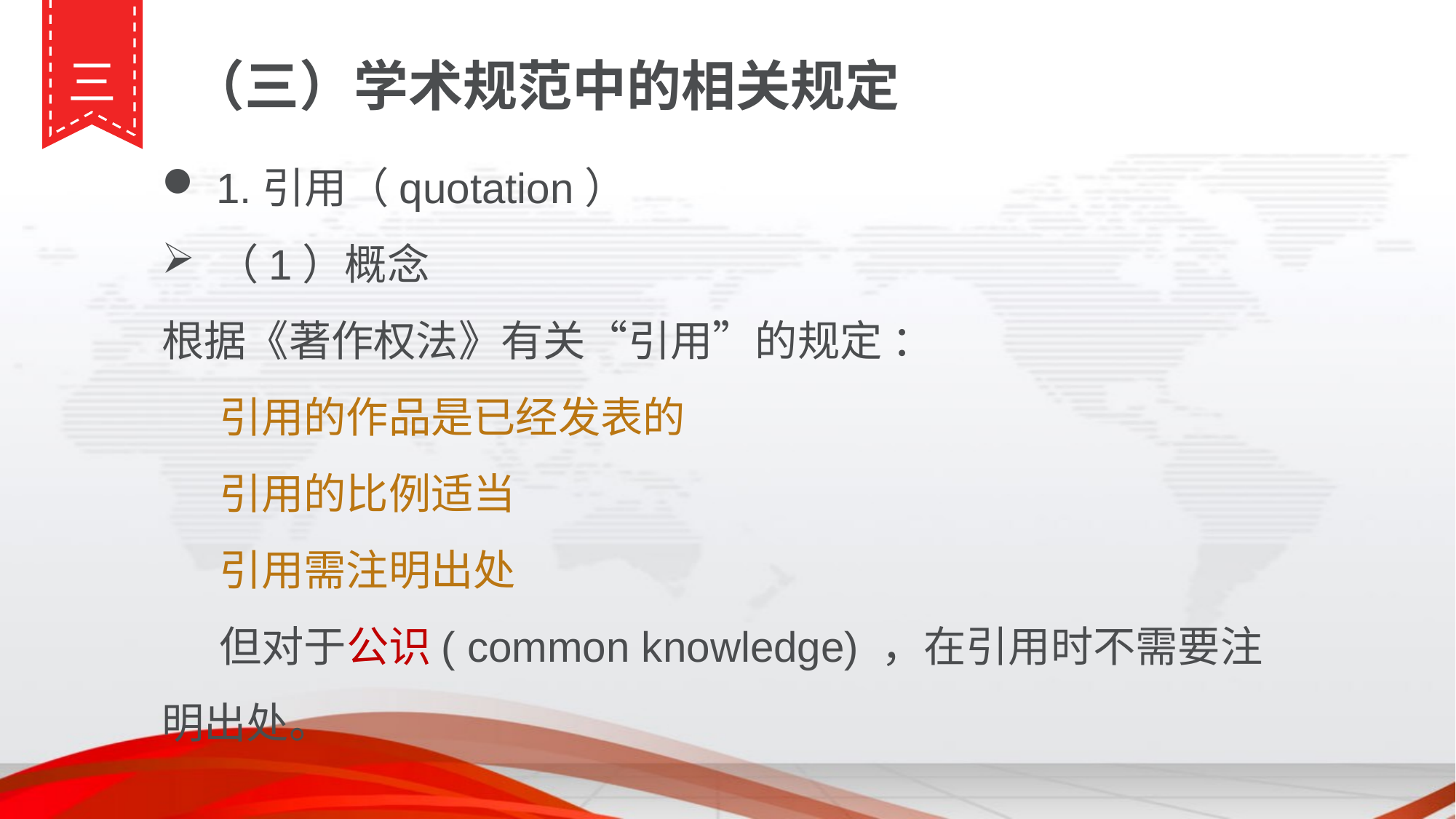

三
（三）学术规范中的相关规定
1.引用（quotation）
（1）概念
根据《著作权法》有关“引用”的规定 ：
     引用的作品是已经发表的
     引用的比例适当
     引用需注明出处
     但对于公识( common knowledge) ，在引用时不需要注明出处。